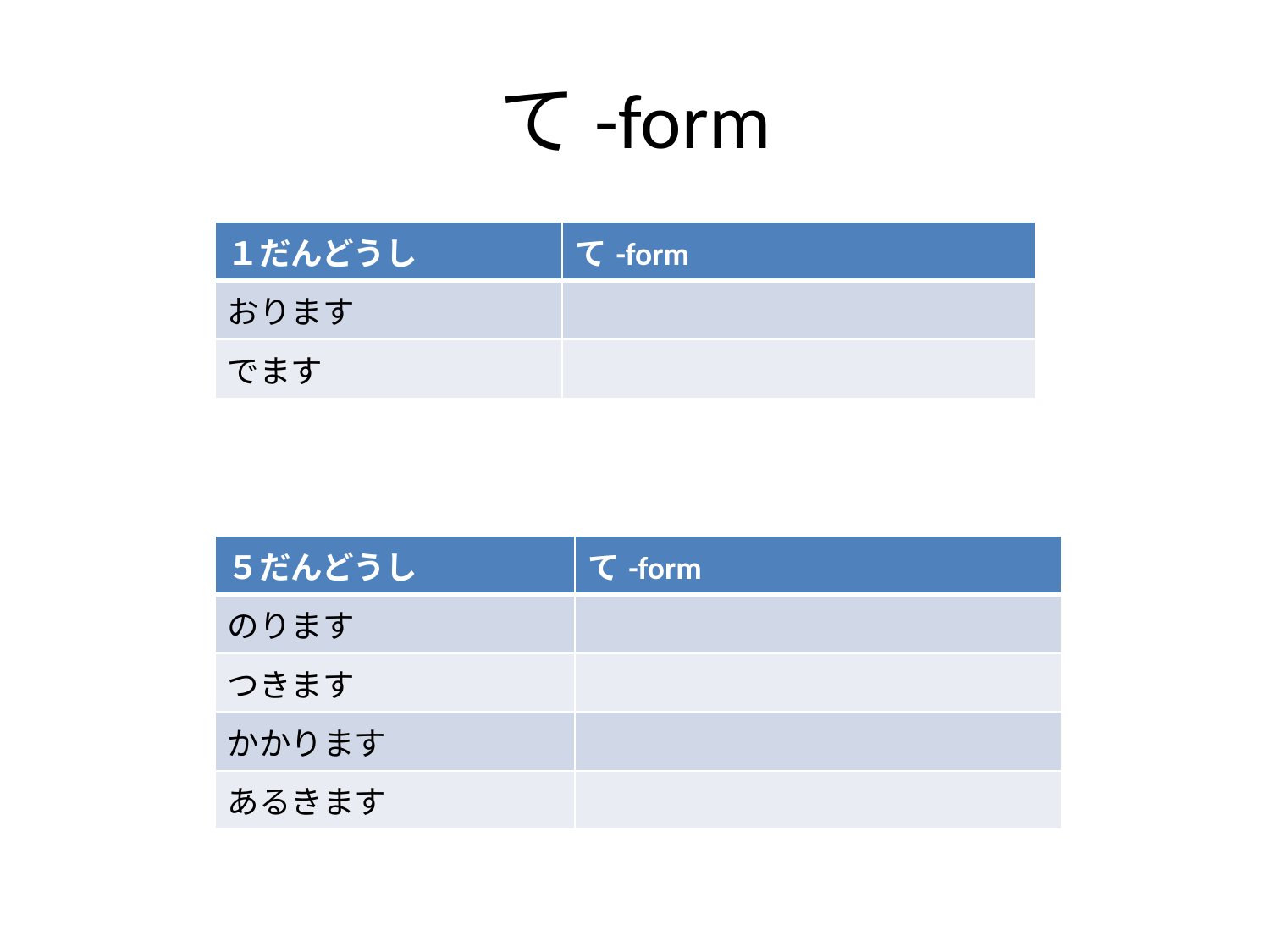

# て-form
| １だんどうし | て-form |
| --- | --- |
| おります |  |
| でます |  |
| ５だんどうし | て-form |
| --- | --- |
| のります |  |
| つきます |  |
| かかります |  |
| あるきます |  |